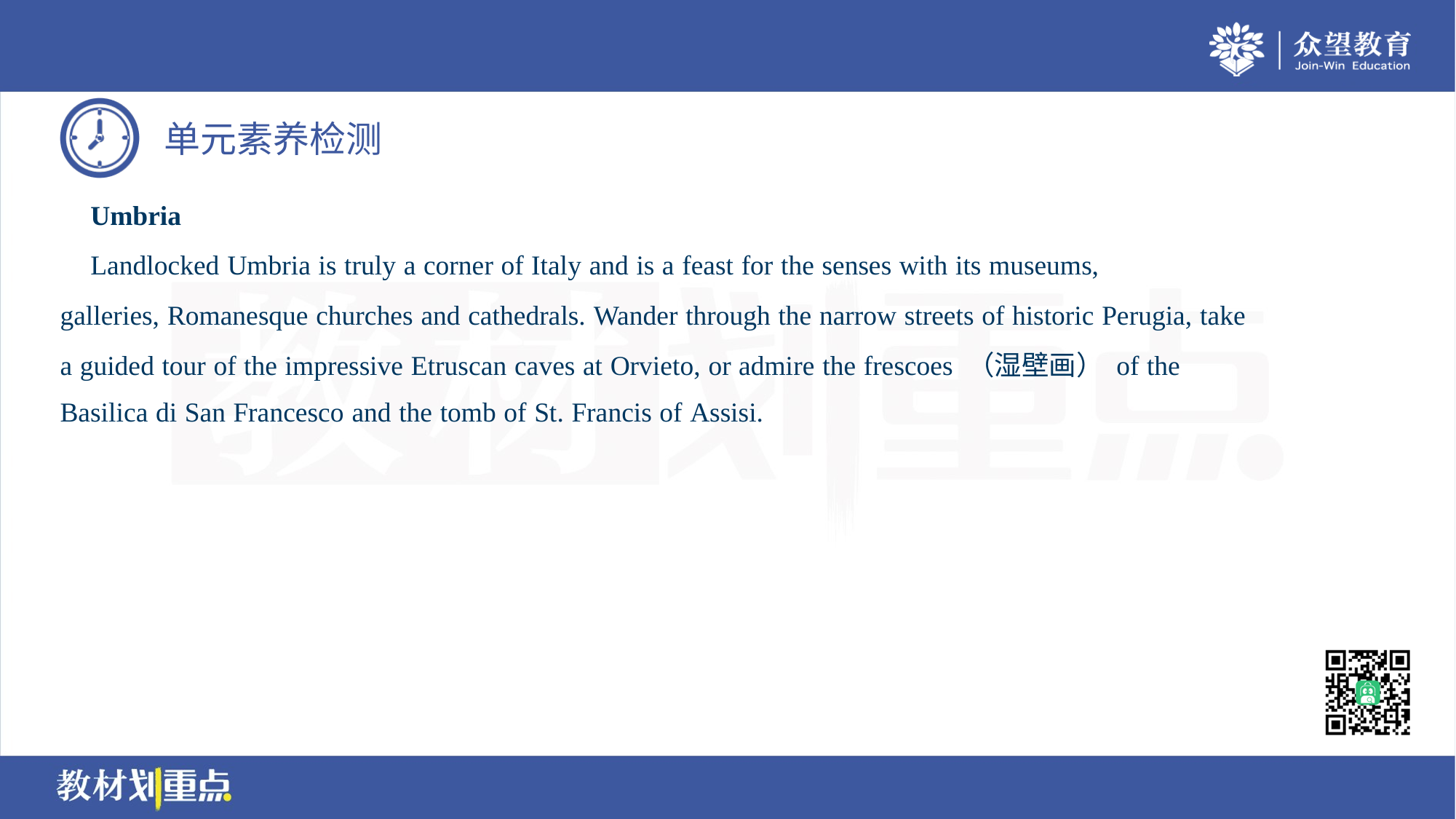

Umbria
    Landlocked Umbria is truly a corner of Italy and is a feast for the senses with its museums,
galleries, Romanesque churches and cathedrals. Wander through the narrow streets of historic Perugia, take
a guided tour of the impressive Etruscan caves at Orvieto, or admire the frescoes （湿壁画） of the
Basilica di San Francesco and the tomb of St. Francis of Assisi.